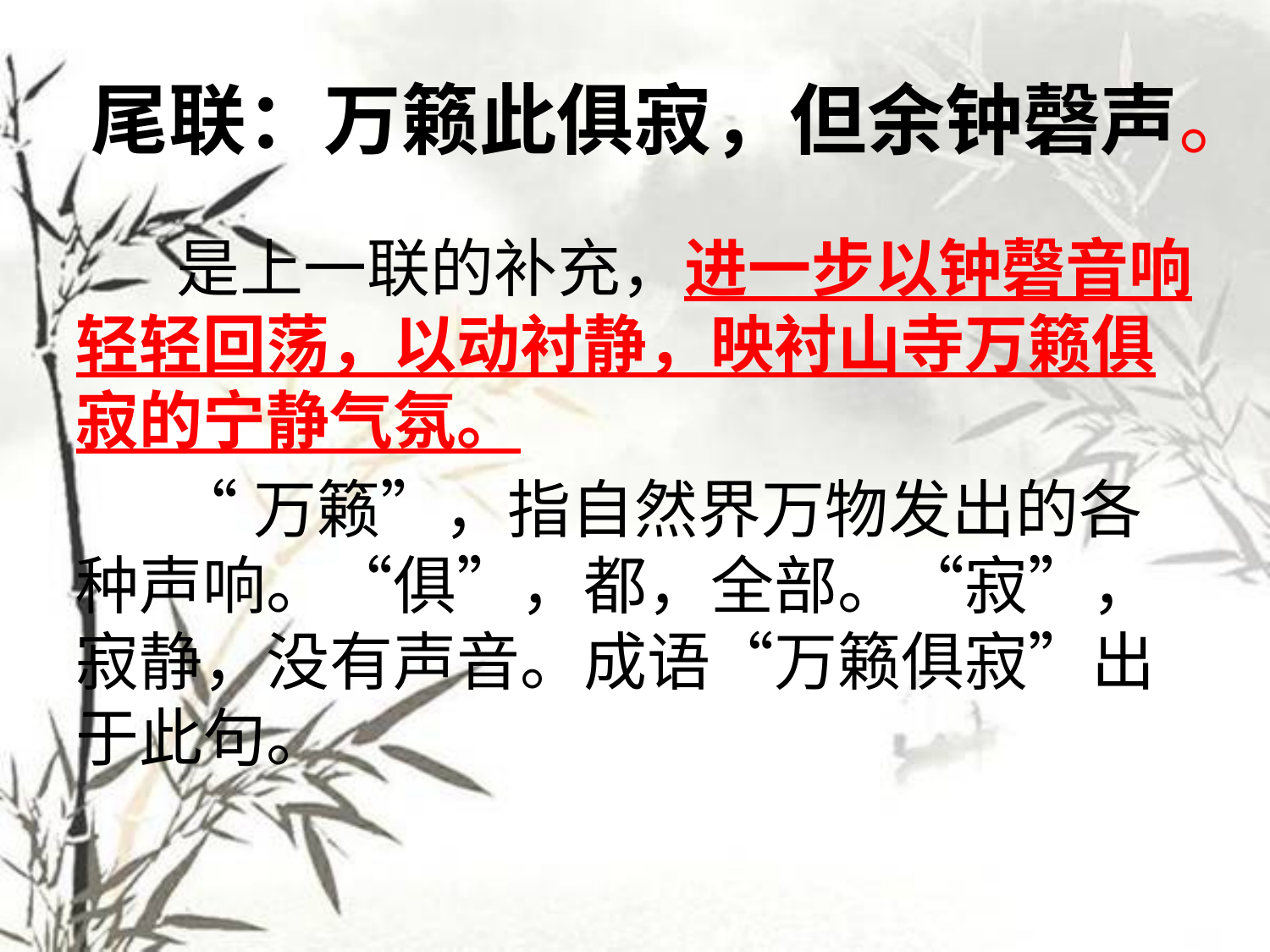

尾联：万籁此俱寂，但余钟磬声。
      是上一联的补充，进一步以钟磬音响轻轻回荡，以动衬静，映衬山寺万籁俱寂的宁静气氛。
       “万籁”，指自然界万物发出的各种声响。“俱”，都，全部。“寂”，寂静，没有声音。成语“万籁俱寂”出于此句。